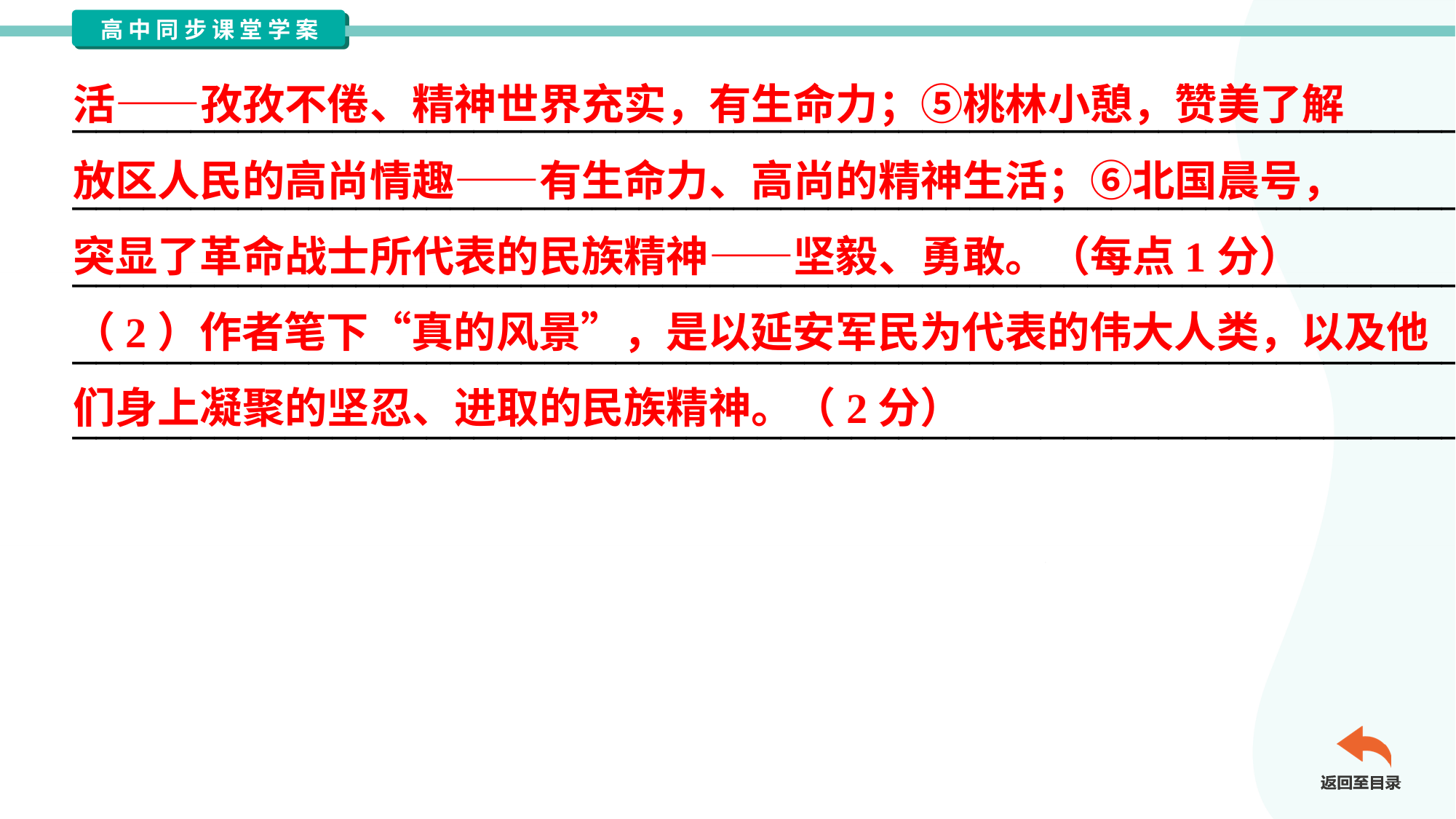

活——孜孜不倦、精神世界充实，有生命力；⑤桃林小憩，赞美了解
放区人民的高尚情趣——有生命力、高尚的精神生活；⑥北国晨号，
突显了革命战士所代表的民族精神——坚毅、勇敢。（每点1分）
（2）作者笔下“真的风景”，是以延安军民为代表的伟大人类，以及他
们身上凝聚的坚忍、进取的民族精神。（2分）
_____________________________________________________________
_____________________________________________________________
_____________________________________________________________
_____________________________________________________________
_____________________________________________________________